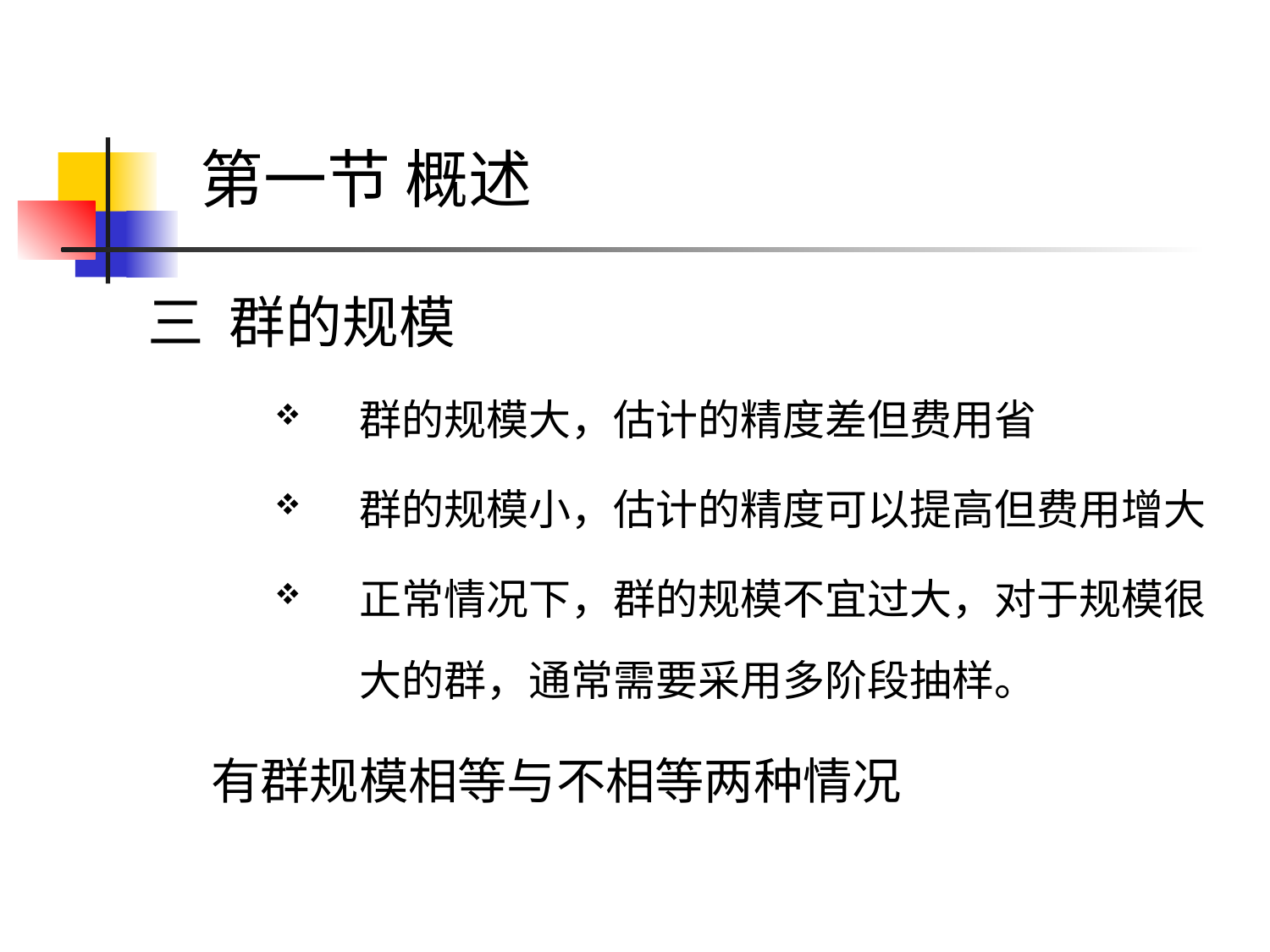

# 第一节 概述
三  群的规模
群的规模大，估计的精度差但费用省
群的规模小，估计的精度可以提高但费用增大
正常情况下，群的规模不宜过大，对于规模很大的群，通常需要采用多阶段抽样。
有群规模相等与不相等两种情况